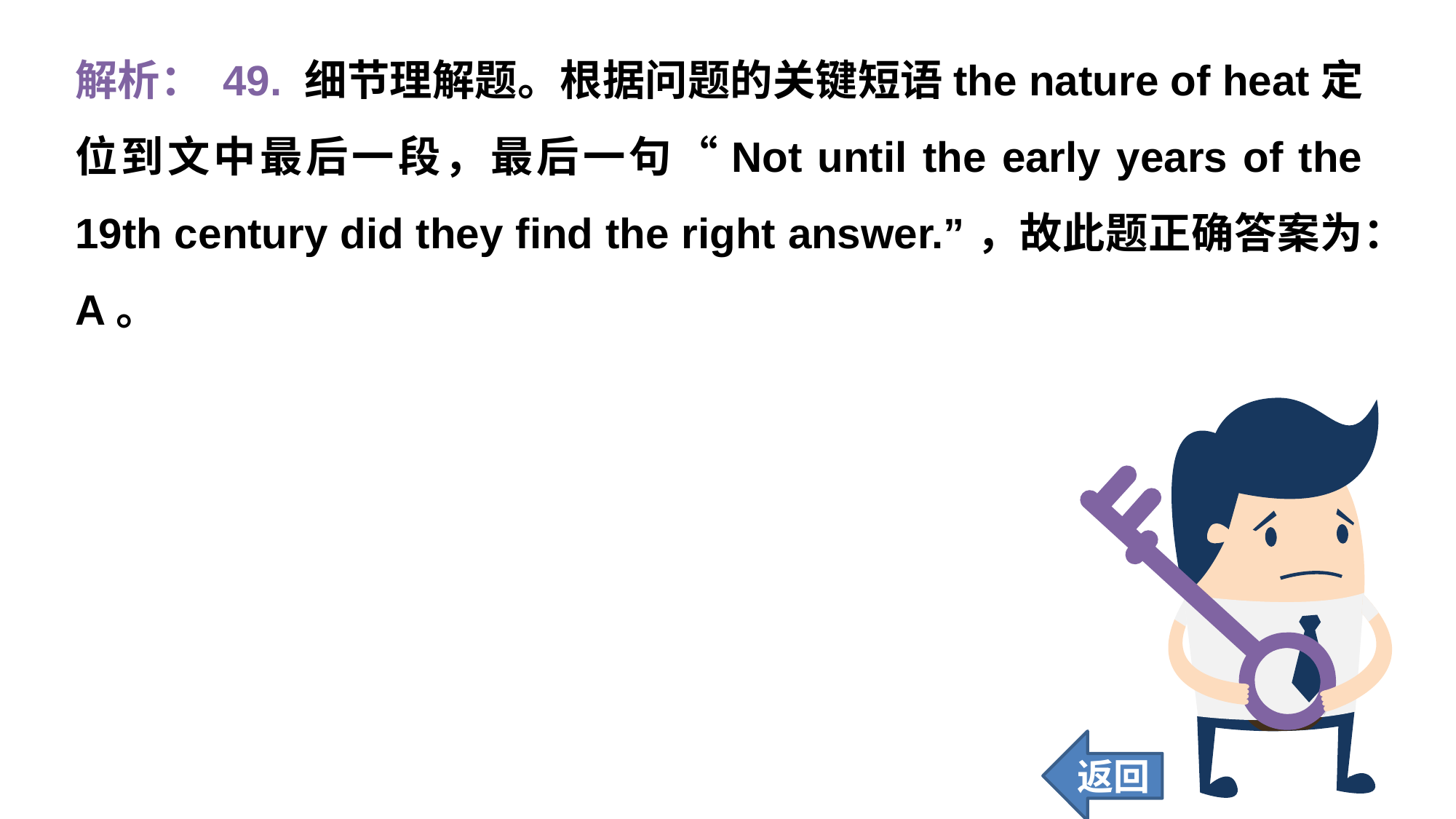

解析： 49. 细节理解题。根据问题的关键短语the nature of heat定位到文中最后一段，最后一句“Not until the early years of the 19th century did they find the right answer.”，故此题正确答案为：A。

返回
435